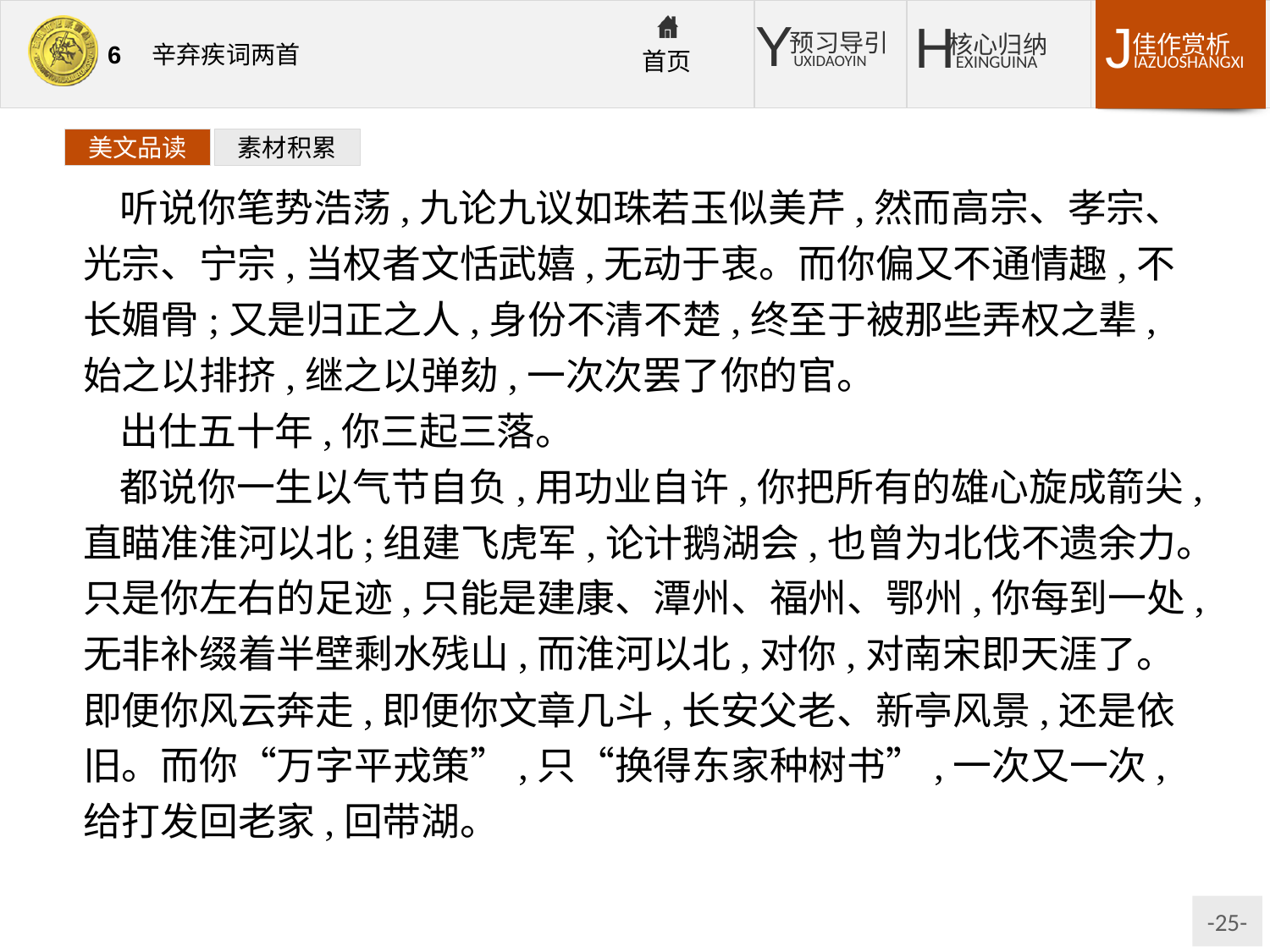

美文品读
素材积累
听说你笔势浩荡,九论九议如珠若玉似美芹,然而高宗、孝宗、光宗、宁宗,当权者文恬武嬉,无动于衷。而你偏又不通情趣,不长媚骨;又是归正之人,身份不清不楚,终至于被那些弄权之辈,始之以排挤,继之以弹劾,一次次罢了你的官。
出仕五十年,你三起三落。
都说你一生以气节自负,用功业自许,你把所有的雄心旋成箭尖,直瞄准淮河以北;组建飞虎军,论计鹅湖会,也曾为北伐不遗余力。只是你左右的足迹,只能是建康、潭州、福州、鄂州,你每到一处,无非补缀着半壁剩水残山,而淮河以北,对你,对南宋即天涯了。即便你风云奔走,即便你文章几斗,长安父老、新亭风景,还是依旧。而你“万字平戎策”,只“换得东家种树书”,一次又一次,给打发回老家,回带湖。